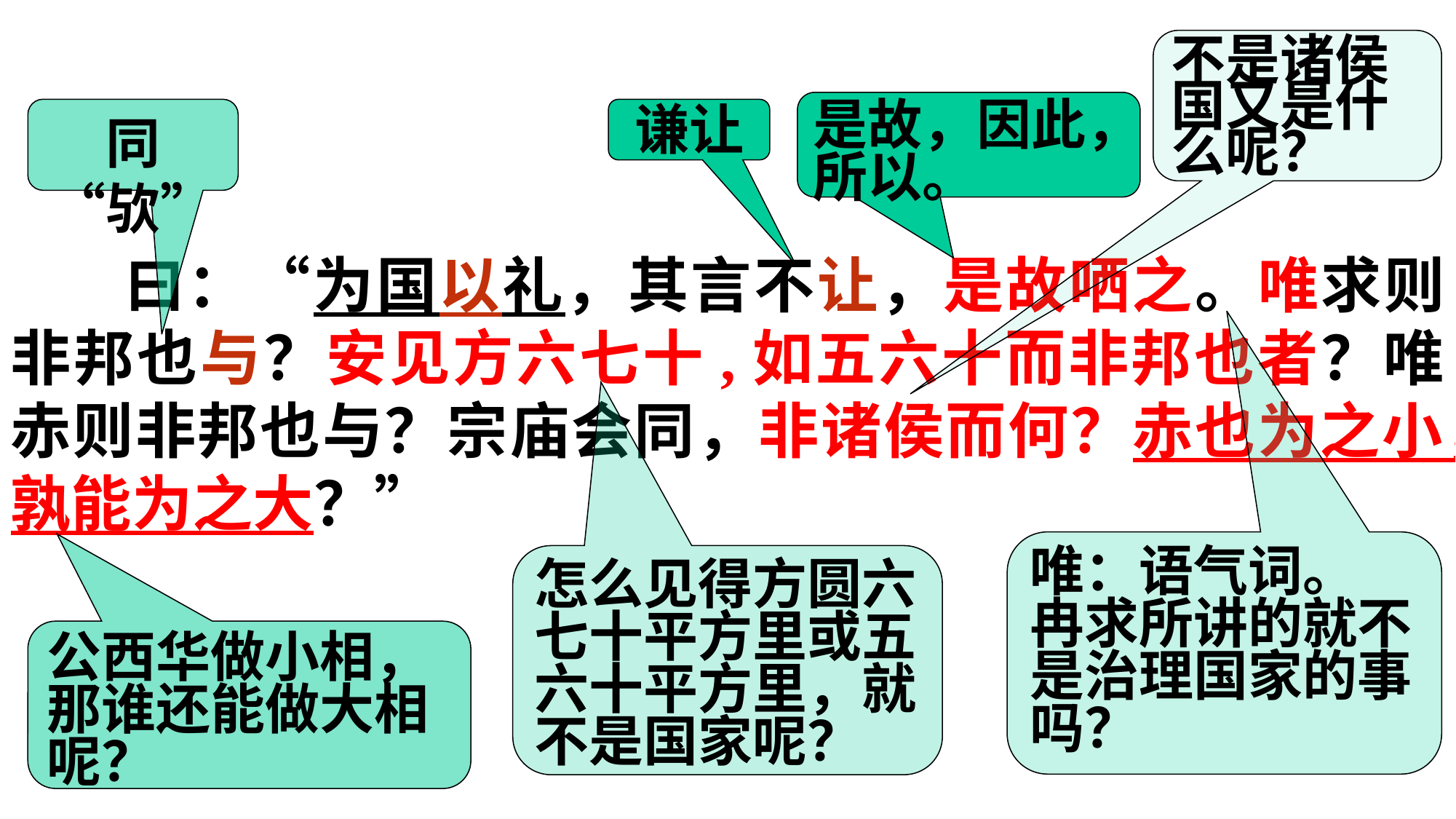

不是诸侯国又是什么呢？
是故，因此，所以。
同“欤”
谦让

    曰：“为国以礼，其言不让，是故哂之。唯求则非邦也与？安见方六七十,如五六十而非邦也者？唯赤则非邦也与？宗庙会同，非诸侯而何？赤也为之小，孰能为之大？”

唯：语气词。
冉求所讲的就不是治理国家的事吗？
怎么见得方圆六七十平方里或五六十平方里，就不是国家呢？
公西华做小相，那谁还能做大相呢？